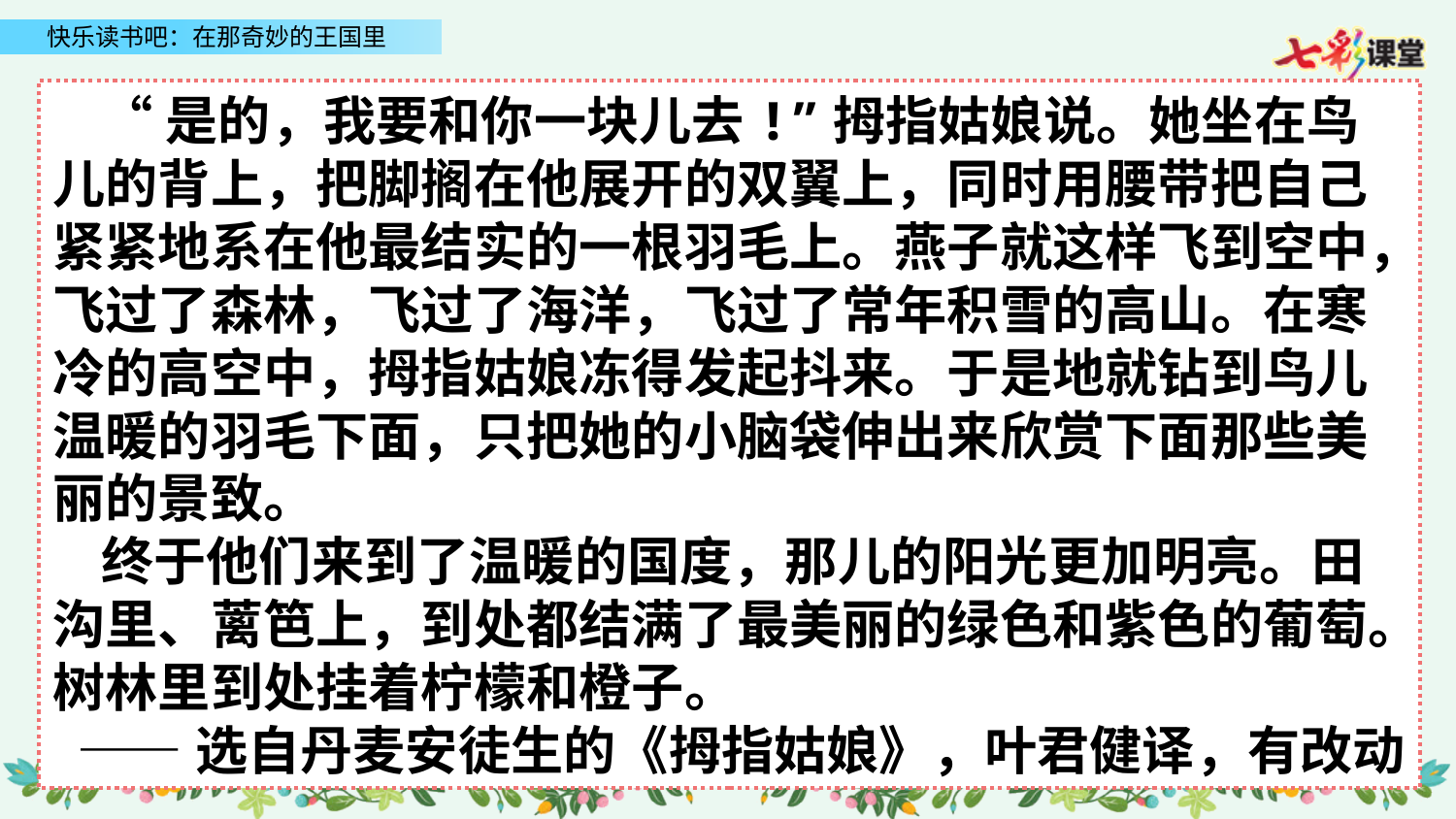

“是的，我要和你一块儿去!”拇指姑娘说。她坐在鸟儿的背上，把脚搁在他展开的双翼上，同时用腰带把自己紧紧地系在他最结实的一根羽毛上。燕子就这样飞到空中，飞过了森林，飞过了海洋，飞过了常年积雪的高山。在寒冷的高空中，拇指姑娘冻得发起抖来。于是地就钻到鸟儿温暖的羽毛下面，只把她的小脑袋伸出来欣赏下面那些美丽的景致。
   终于他们来到了温暖的国度，那儿的阳光更加明亮。田沟里、蓠笆上，到处都结满了最美丽的绿色和紫色的葡萄。树林里到处挂着柠檬和橙子。
——选自丹麦安徒生的《拇指姑娘》，叶君健译，有改动